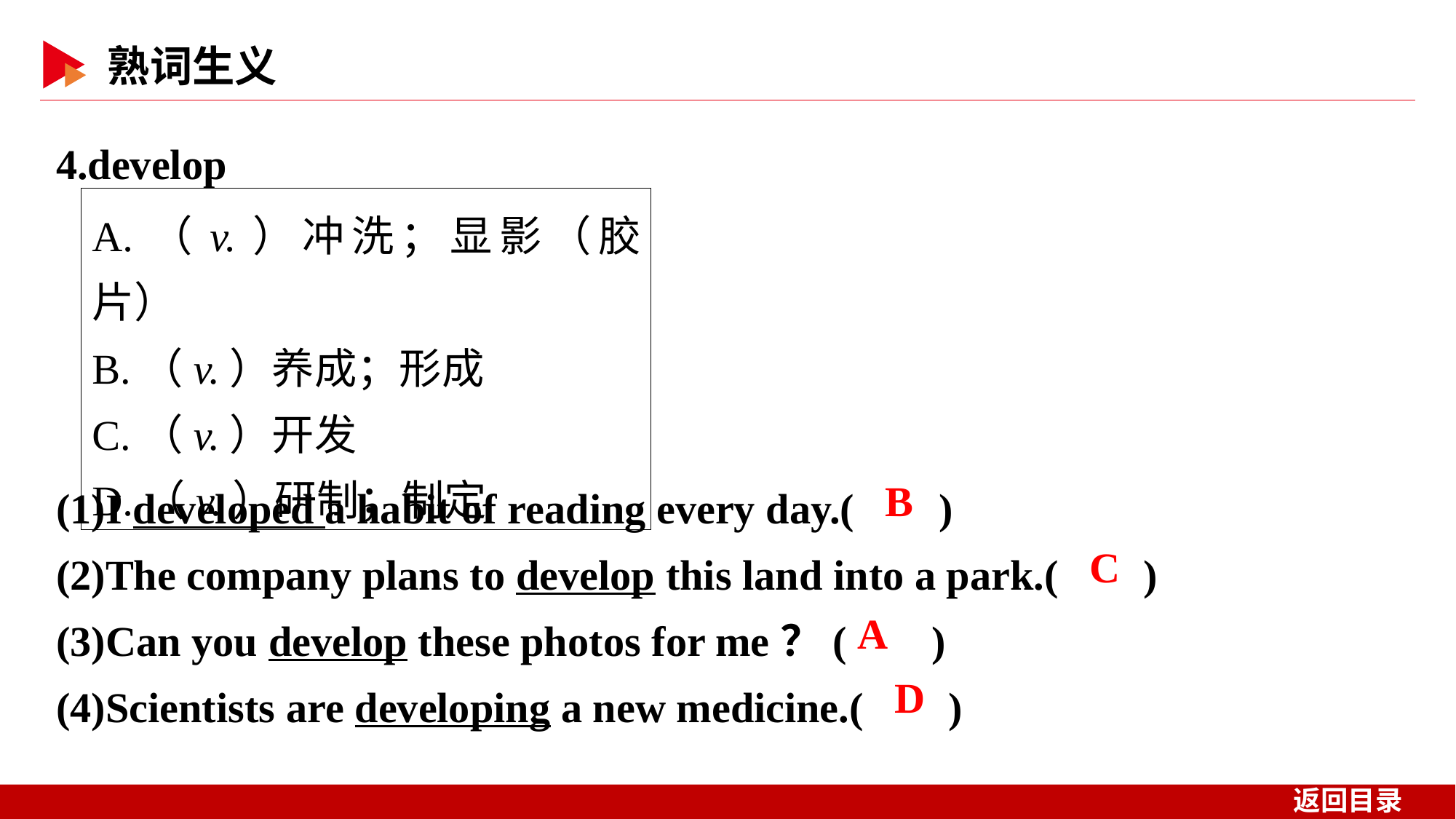

4.develop
A.（v.）冲洗；显影（胶片）
B.（v.）养成；形成
C.（v.）开发
D.（v.）研制；制定
(1)I developed a habit of reading every day.(        )
(2)The company plans to develop this land into a park.(        )
(3)Can you develop these photos for me？(        )
(4)Scientists are developing a new medicine.(        )
   B
   C
   A
   D